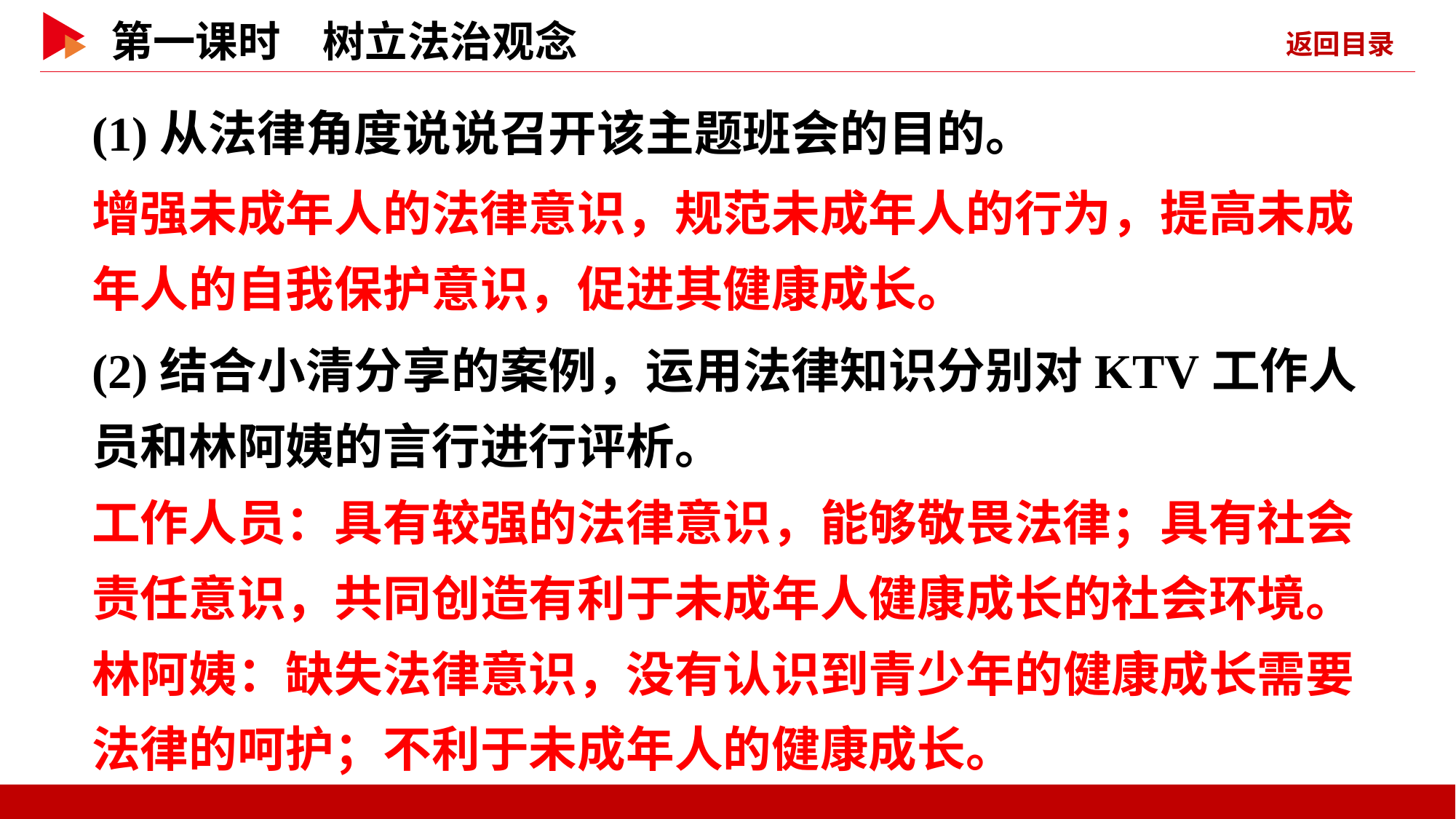

(1)从法律角度说说召开该主题班会的目的。
增强未成年人的法律意识，规范未成年人的行为，提高未成年人的自我保护意识，促进其健康成长。
(2)结合小清分享的案例，运用法律知识分别对KTV工作人员和林阿姨的言行进行评析。
工作人员：具有较强的法律意识，能够敬畏法律；具有社会责任意识，共同创造有利于未成年人健康成长的社会环境。
林阿姨：缺失法律意识，没有认识到青少年的健康成长需要法律的呵护；不利于未成年人的健康成长。